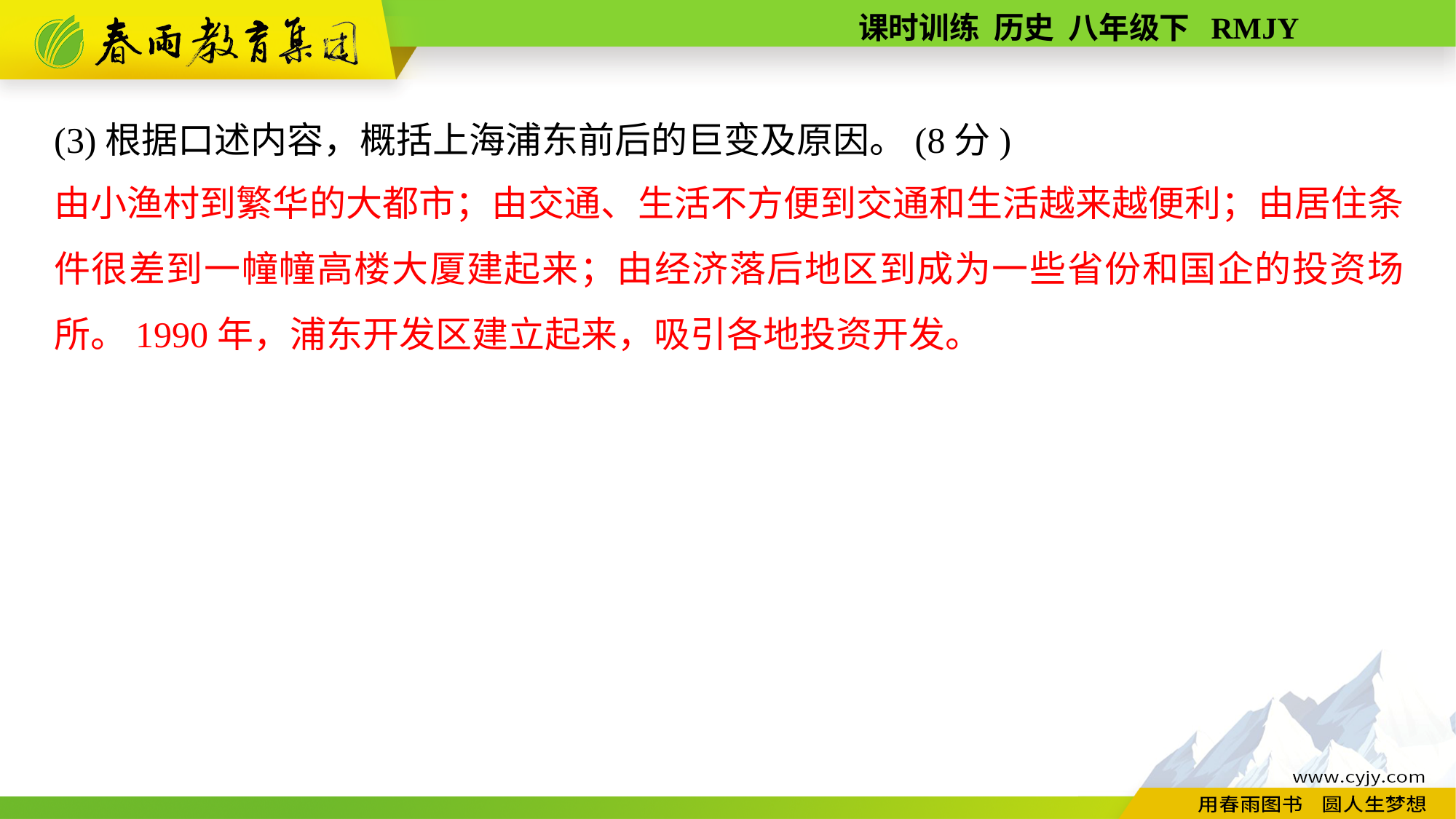

(3)根据口述内容，概括上海浦东前后的巨变及原因。(8分)
由小渔村到繁华的大都市；由交通、生活不方便到交通和生活越来越便利；由居住条件很差到一幢幢高楼大厦建起来；由经济落后地区到成为一些省份和国企的投资场所。1990年，浦东开发区建立起来，吸引各地投资开发。